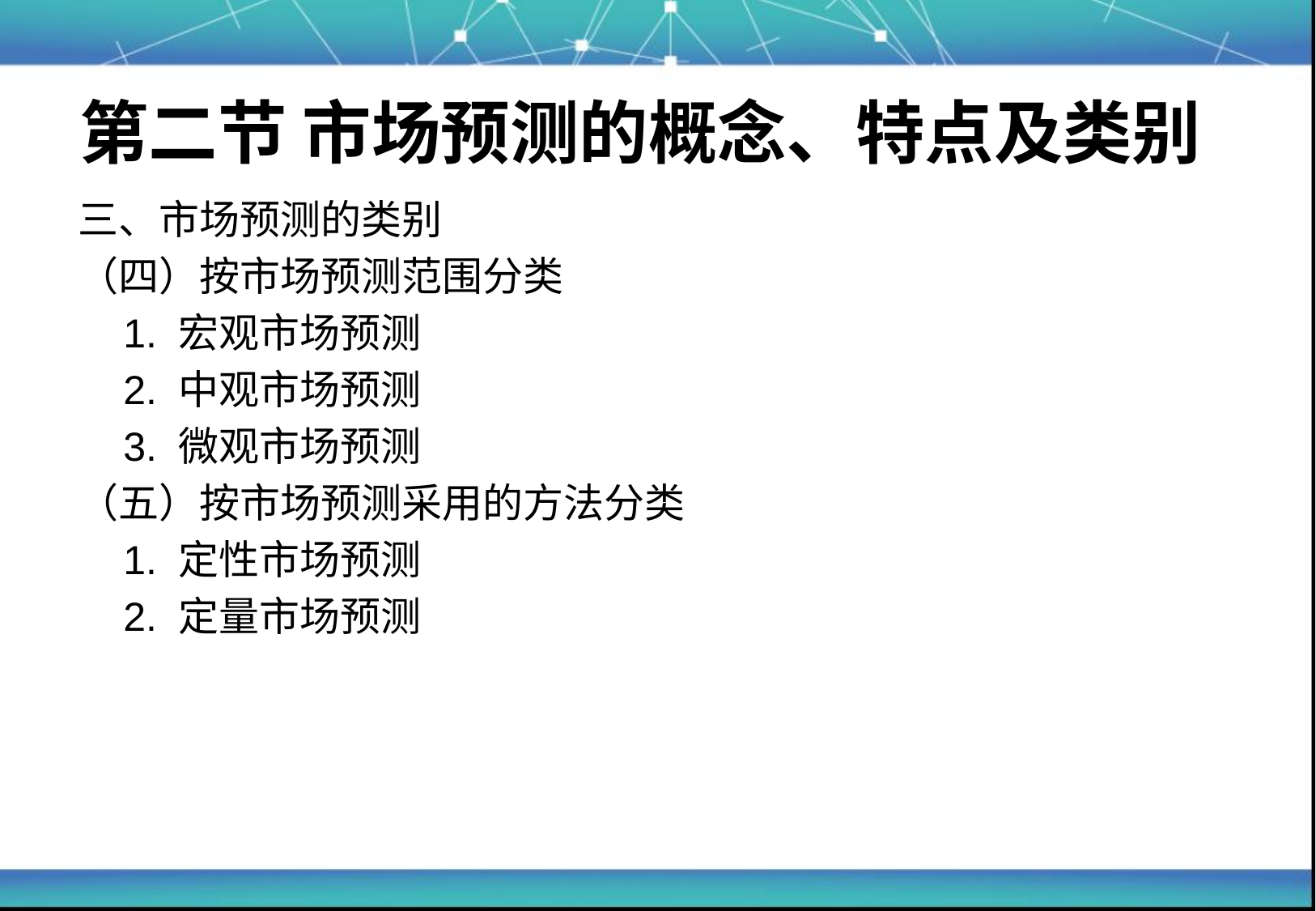

# 第二节 市场预测的概念、特点及类别
三、市场预测的类别
（四）按市场预测范围分类
	1. 宏观市场预测
	2. 中观市场预测
	3. 微观市场预测
（五）按市场预测采用的方法分类
	1. 定性市场预测
	2. 定量市场预测